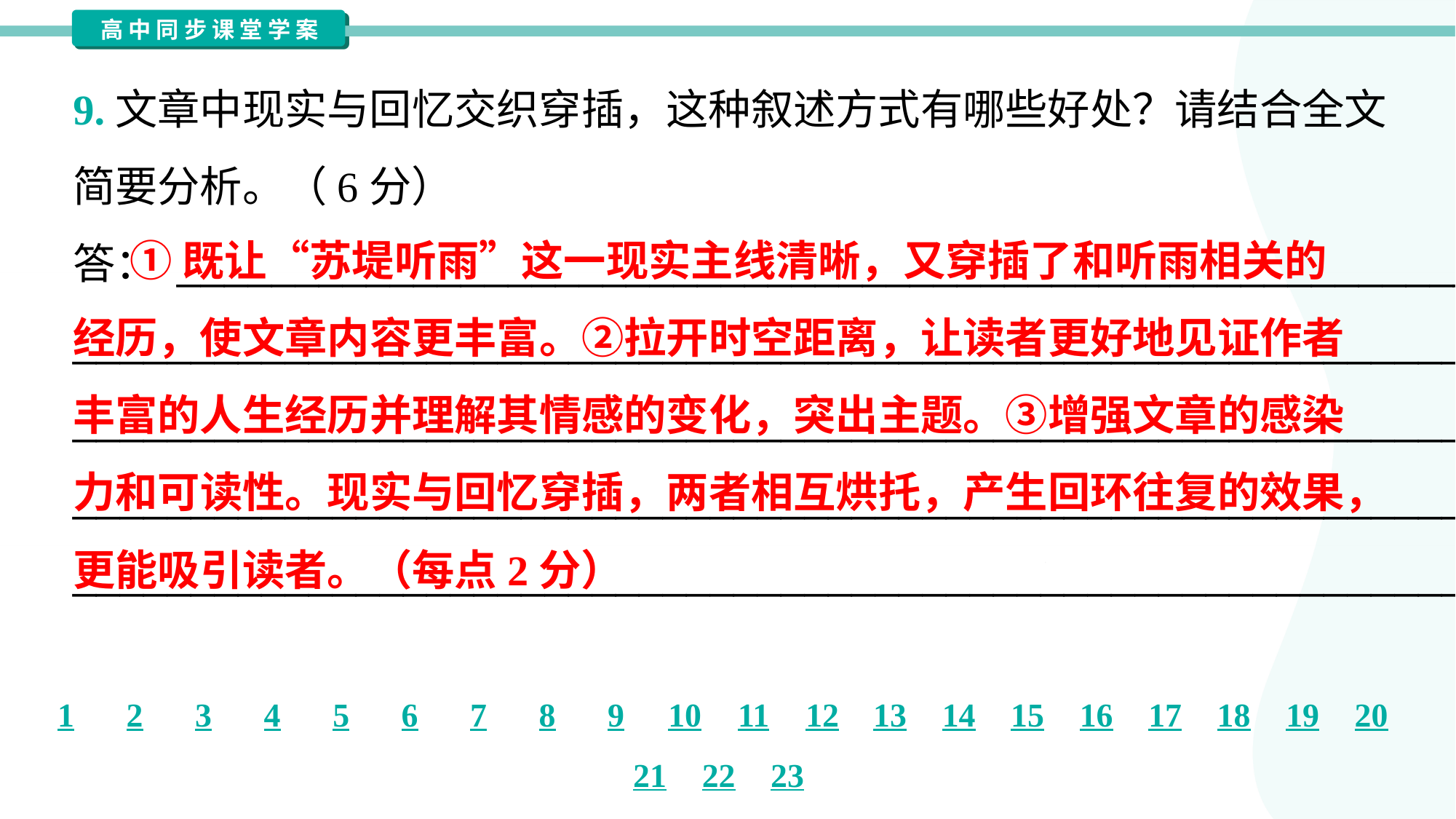

9.文章中现实与回忆交织穿插，这种叙述方式有哪些好处？请结合全文
简要分析。（6分）
答： ________________________________________________________
_____________________________________________________________
_____________________________________________________________
_____________________________________________________________
_____________________________________________________________
      ①既让“苏堤听雨”这一现实主线清晰，又穿插了和听雨相关的
经历，使文章内容更丰富。②拉开时空距离，让读者更好地见证作者
丰富的人生经历并理解其情感的变化，突出主题。③增强文章的感染
力和可读性。现实与回忆穿插，两者相互烘托，产生回环往复的效果，
更能吸引读者。（每点2分）